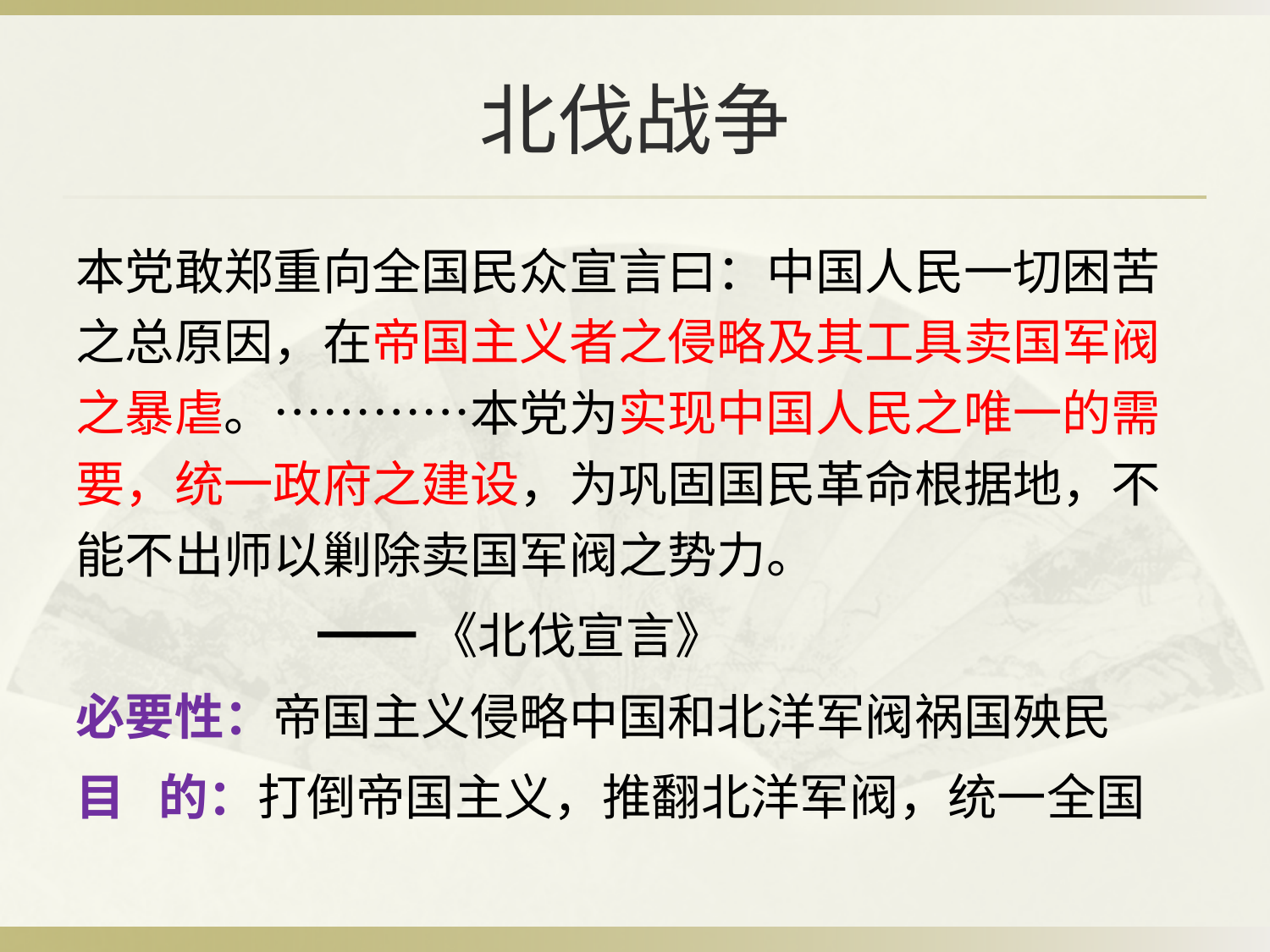

# 北伐战争
本党敢郑重向全国民众宣言曰：中国人民一切困苦之总原因，在帝国主义者之侵略及其工具卖国军阀之暴虐。…………本党为实现中国人民之唯一的需要，统一政府之建设，为巩固国民革命根据地，不能不出师以剿除卖国军阀之势力。
                      ━━《北伐宣言》
必要性：帝国主义侵略中国和北洋军阀祸国殃民
目   的：打倒帝国主义，推翻北洋军阀，统一全国